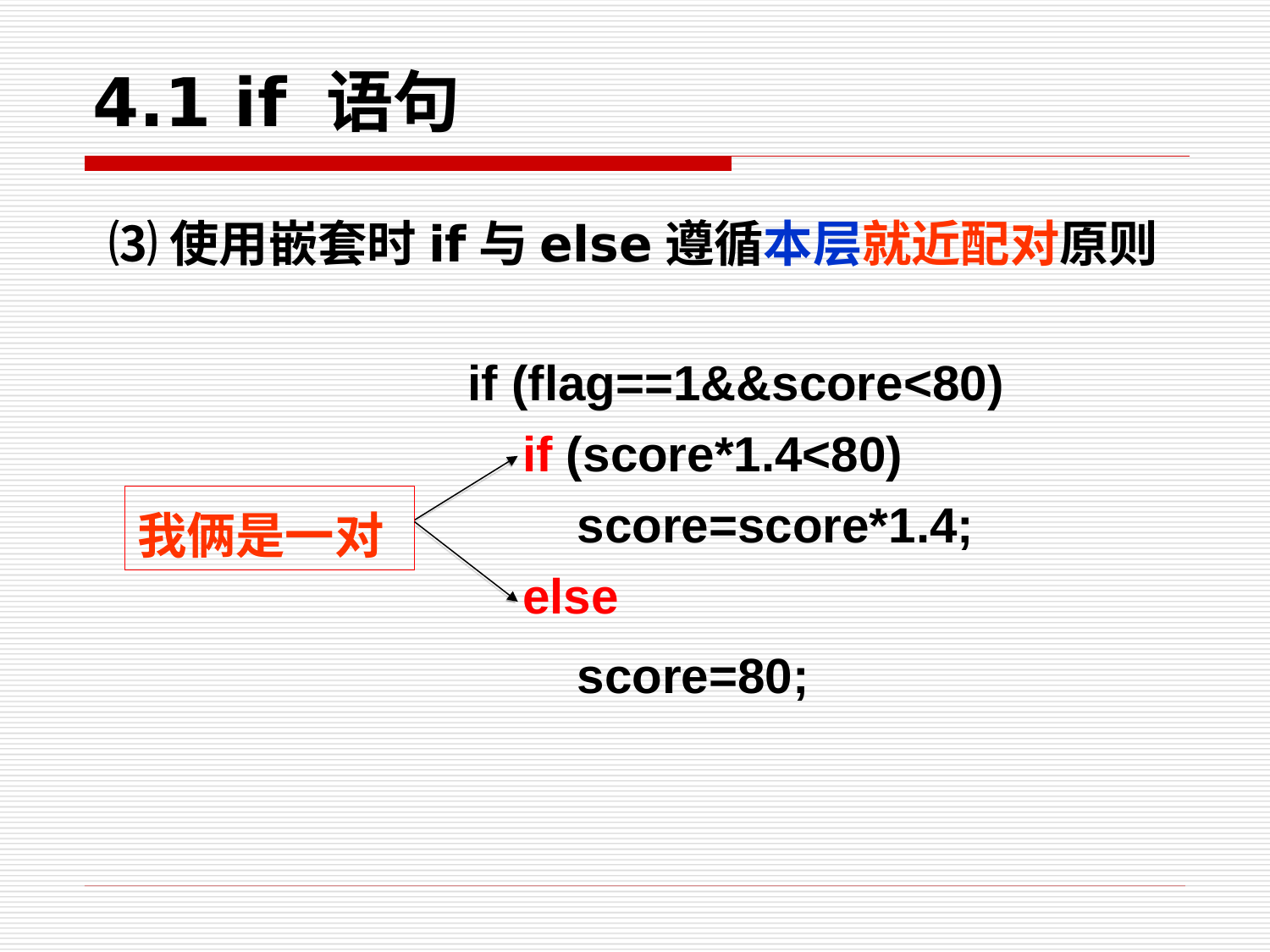

# 4.1 if 语句
 ⑶使用嵌套时if与else遵循本层就近配对原则

if (flag==1&&score<80)
    if (score*1.4<80)
        score=score*1.4;
    else
        score=80;

我俩是一对